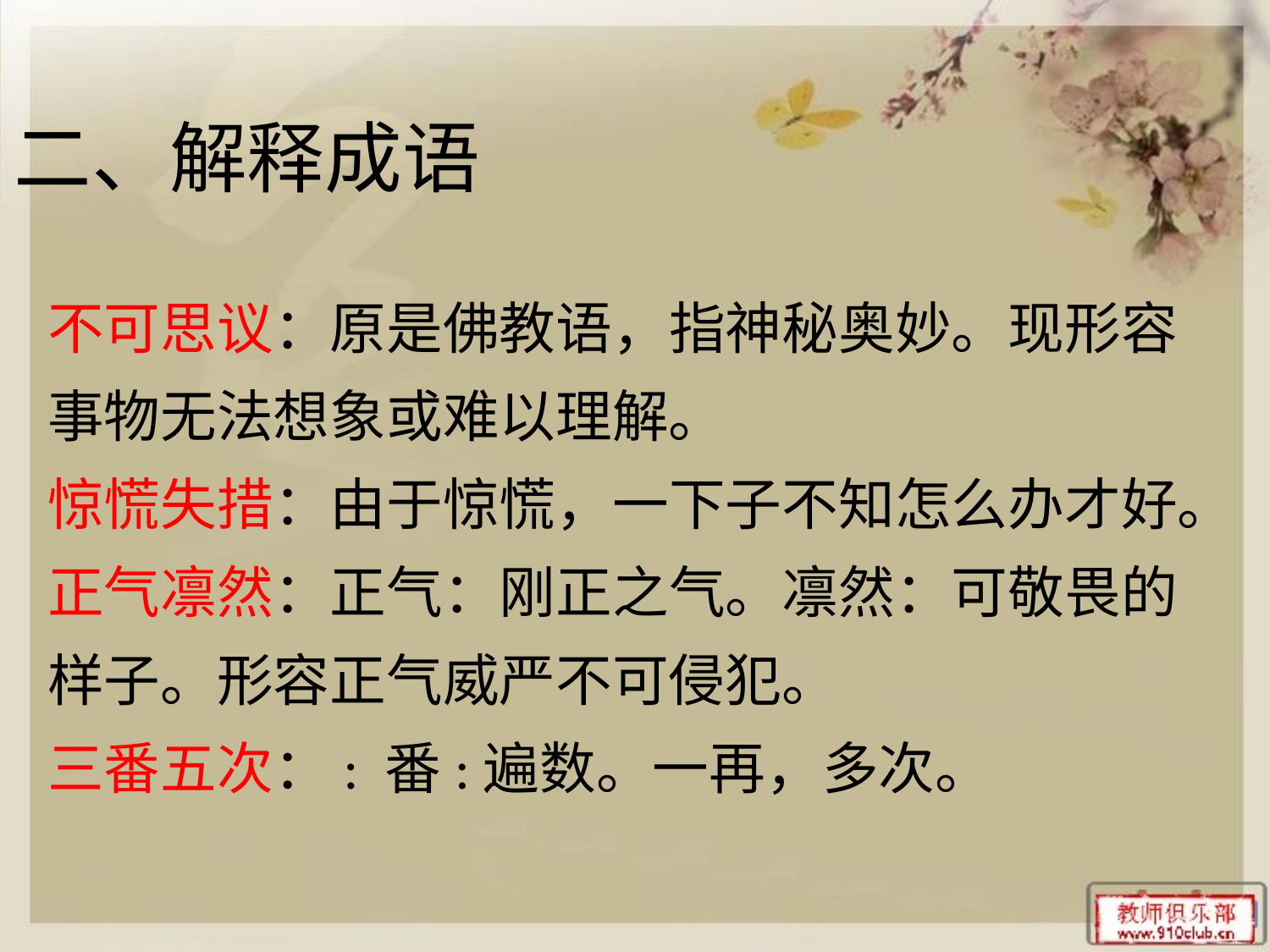

二、解释成语
不可思议：原是佛教语，指神秘奥妙。现形容事物无法想象或难以理解。
惊慌失措：由于惊慌，一下子不知怎么办才好。
正气凛然：正气：刚正之气。凛然：可敬畏的样子。形容正气威严不可侵犯。
三番五次：: 番:遍数。一再，多次。